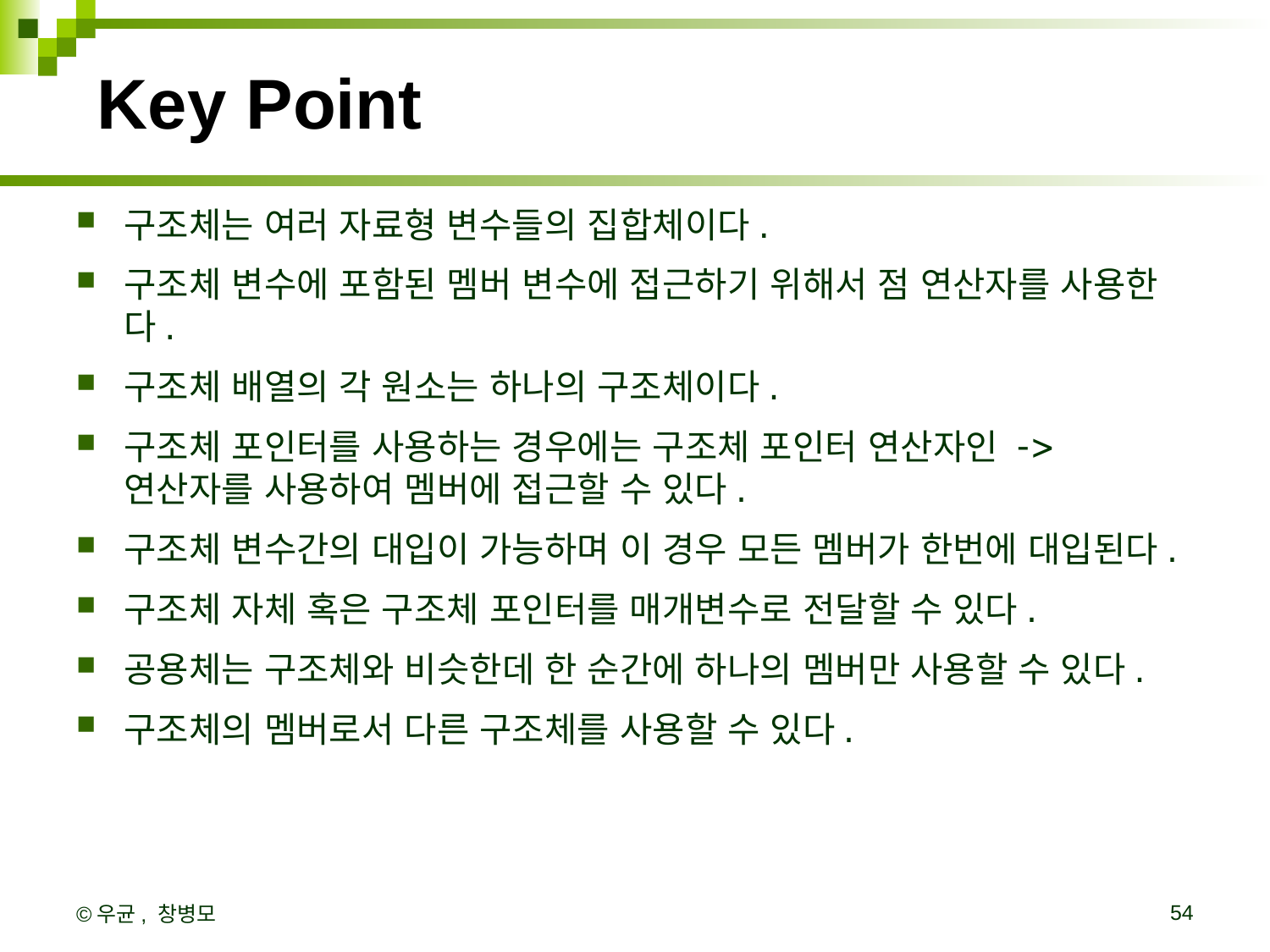

# Key Point
구조체는 여러 자료형 변수들의 집합체이다.
구조체 변수에 포함된 멤버 변수에 접근하기 위해서 점 연산자를 사용한다.
구조체 배열의 각 원소는 하나의 구조체이다.
구조체 포인터를 사용하는 경우에는 구조체 포인터 연산자인 -> 연산자를 사용하여 멤버에 접근할 수 있다.
구조체 변수간의 대입이 가능하며 이 경우 모든 멤버가 한번에 대입된다.
구조체 자체 혹은 구조체 포인터를 매개변수로 전달할 수 있다.
공용체는 구조체와 비슷한데 한 순간에 하나의 멤버만 사용할 수 있다.
구조체의 멤버로서 다른 구조체를 사용할 수 있다.
©우균, 창병모
54